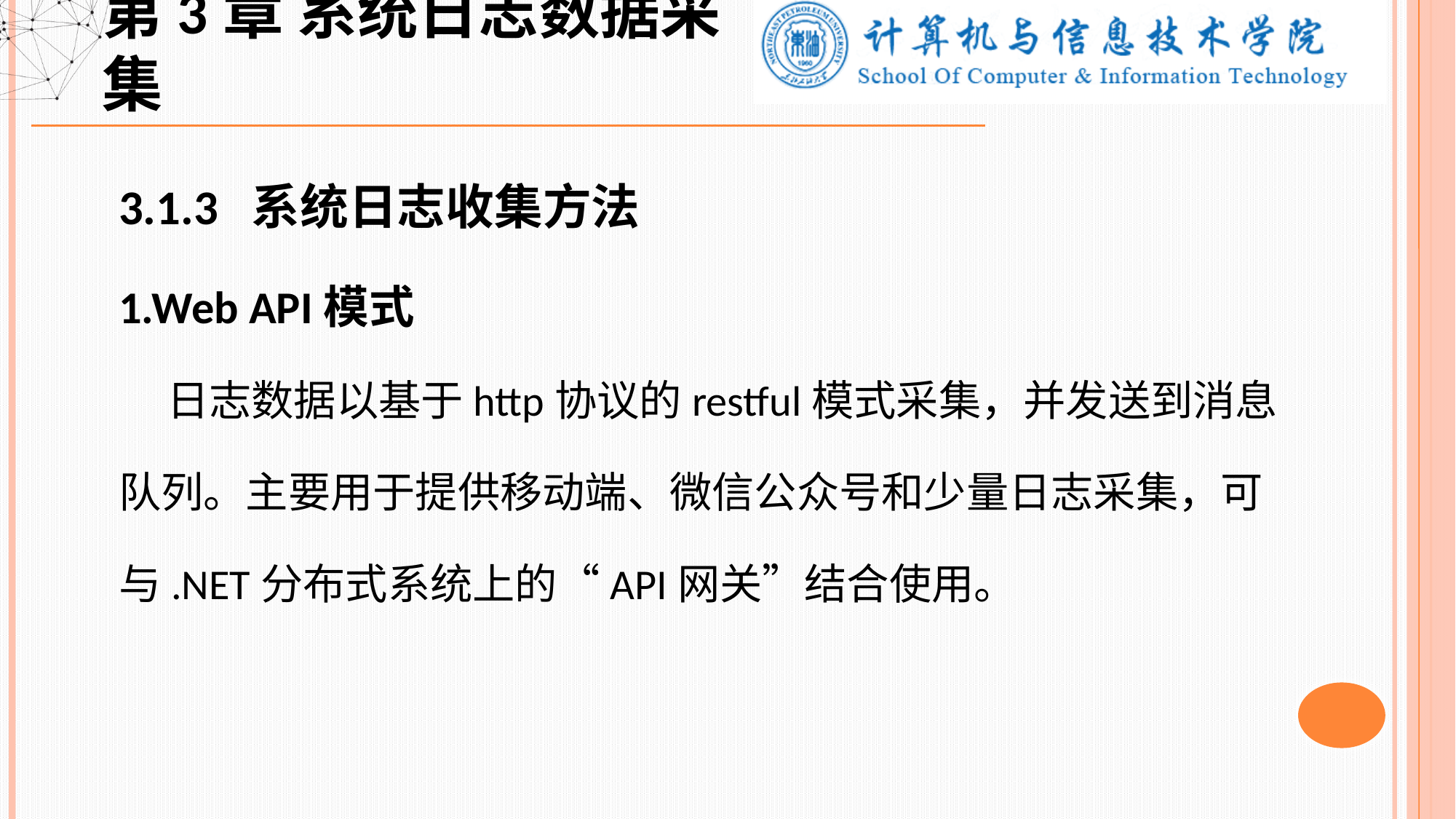

第3章 系统日志数据采集
3.1.3  系统日志收集方法
1.Web API模式
    日志数据以基于http协议的restful模式采集，并发送到消息队列。主要用于提供移动端、微信公众号和少量日志采集，可与.NET分布式系统上的“API网关”结合使用。